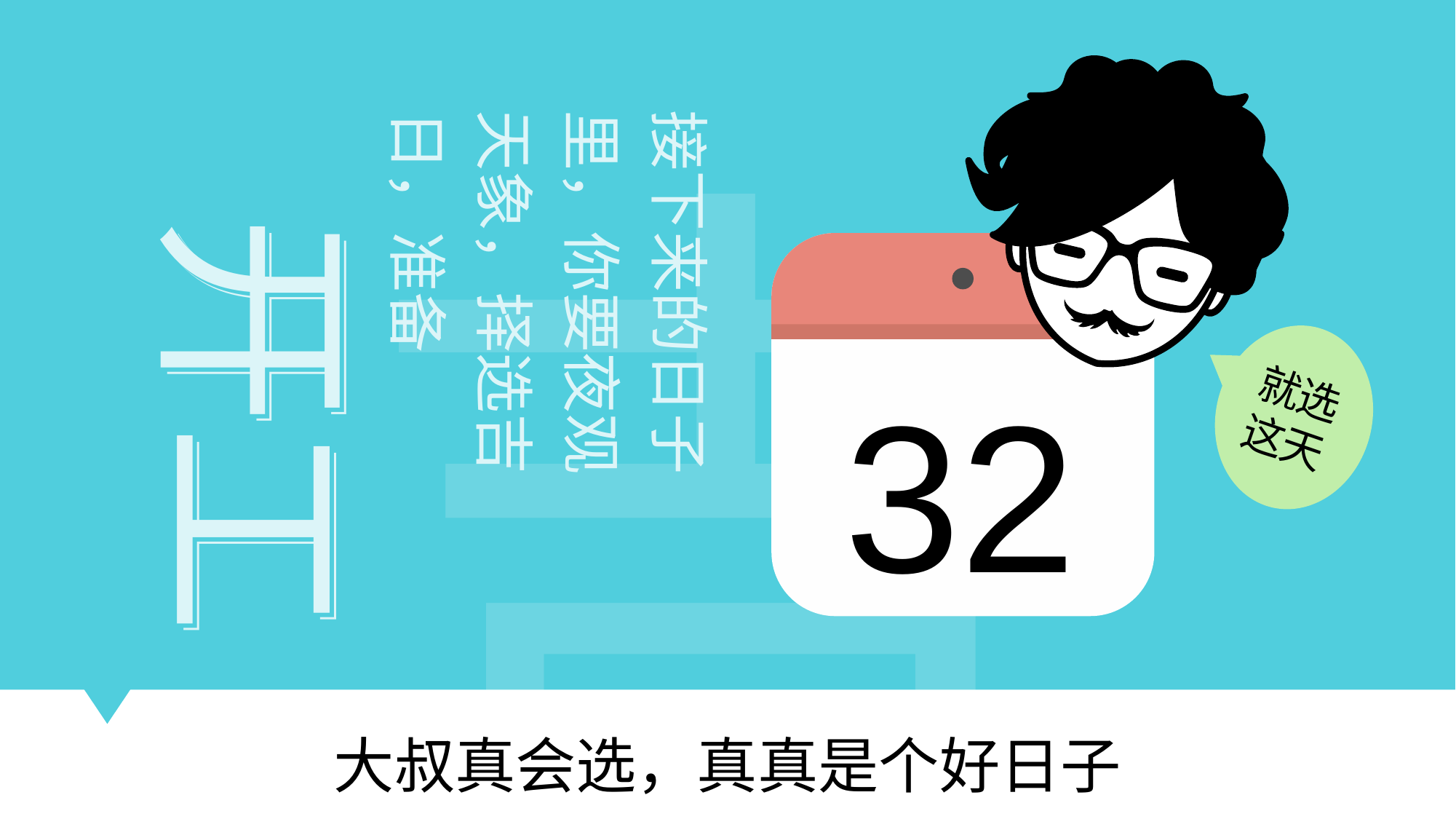

32

就选
这天
吉
接下来的日子里，你要夜观天象，择选吉日，准备
开工
开工
开工

大叔真会选，真真是个好日子